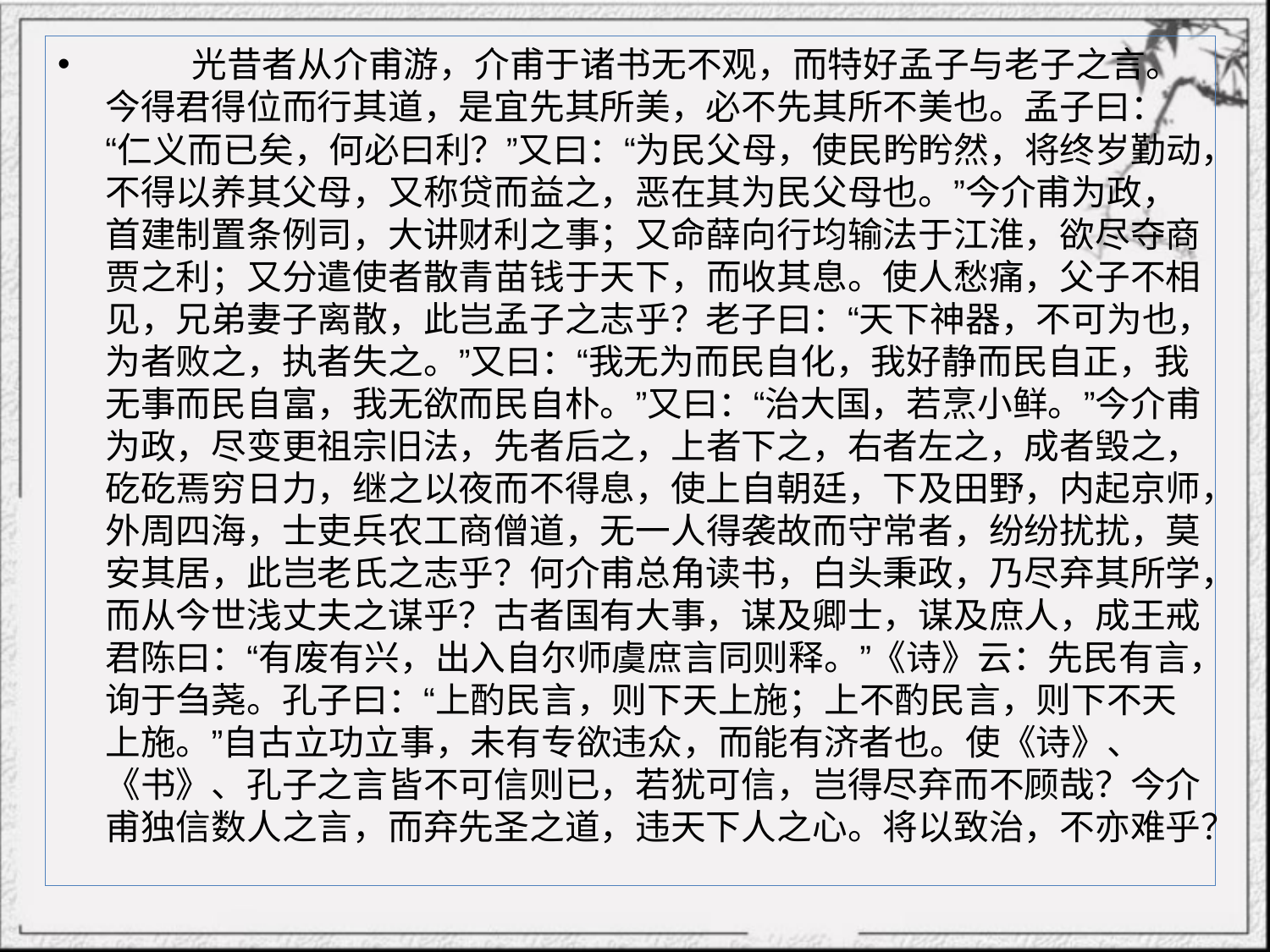

光昔者从介甫游，介甫于诸书无不观，而特好孟子与老子之言。今得君得位而行其道，是宜先其所美，必不先其所不美也。孟子曰：“仁义而已矣，何必曰利？”又曰：“为民父母，使民盻盻然，将终岁勤动，不得以养其父母，又称贷而益之，恶在其为民父母也。”今介甫为政，首建制置条例司，大讲财利之事；又命薛向行均输法于江淮，欲尽夺商贾之利；又分遣使者散青苗钱于天下，而收其息。使人愁痛，父子不相见，兄弟妻子离散，此岂孟子之志乎？老子曰：“天下神器，不可为也，为者败之，执者失之。”又曰：“我无为而民自化，我好静而民自正，我无事而民自富，我无欲而民自朴。”又曰：“治大国，若烹小鲜。”今介甫为政，尽变更祖宗旧法，先者后之，上者下之，右者左之，成者毁之，矻矻焉穷日力，继之以夜而不得息，使上自朝廷，下及田野，内起京师，外周四海，士吏兵农工商僧道，无一人得袭故而守常者，纷纷扰扰，莫安其居，此岂老氏之志乎？何介甫总角读书，白头秉政，乃尽弃其所学，而从今世浅丈夫之谋乎？古者国有大事，谋及卿士，谋及庶人，成王戒君陈曰：“有废有兴，出入自尔师虞庶言同则释。”《诗》云：先民有言，询于刍荛。孔子曰：“上酌民言，则下天上施；上不酌民言，则下不天上施。”自古立功立事，未有专欲违众，而能有济者也。使《诗》、《书》、孔子之言皆不可信则已，若犹可信，岂得尽弃而不顾哉？今介甫独信数人之言，而弃先圣之道，违天下人之心。将以致治，不亦难乎？